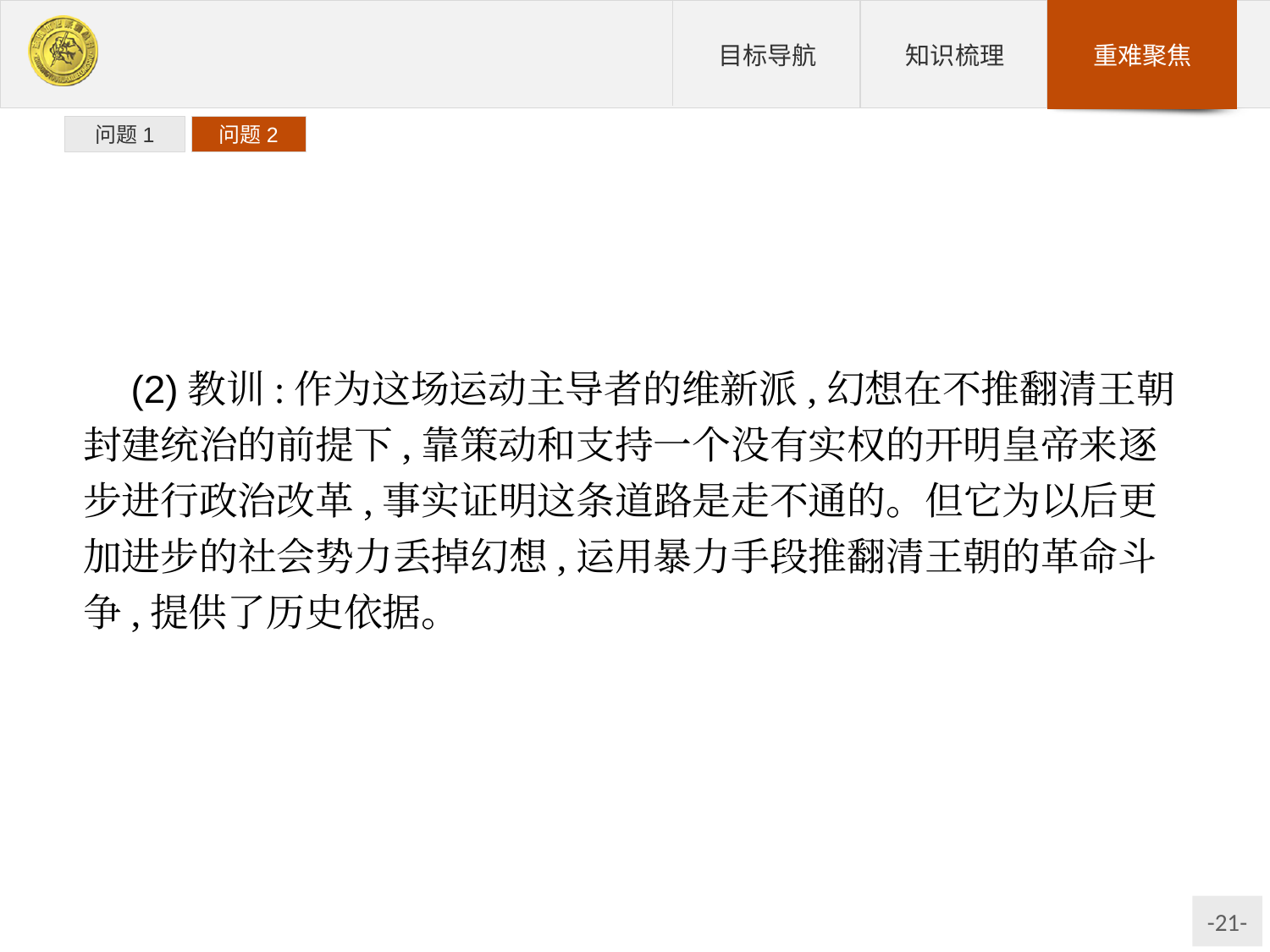

问题1
问题2
 (2)教训:作为这场运动主导者的维新派,幻想在不推翻清王朝封建统治的前提下,靠策动和支持一个没有实权的开明皇帝来逐步进行政治改革,事实证明这条道路是走不通的。但它为以后更加进步的社会势力丢掉幻想,运用暴力手段推翻清王朝的革命斗争,提供了历史依据。